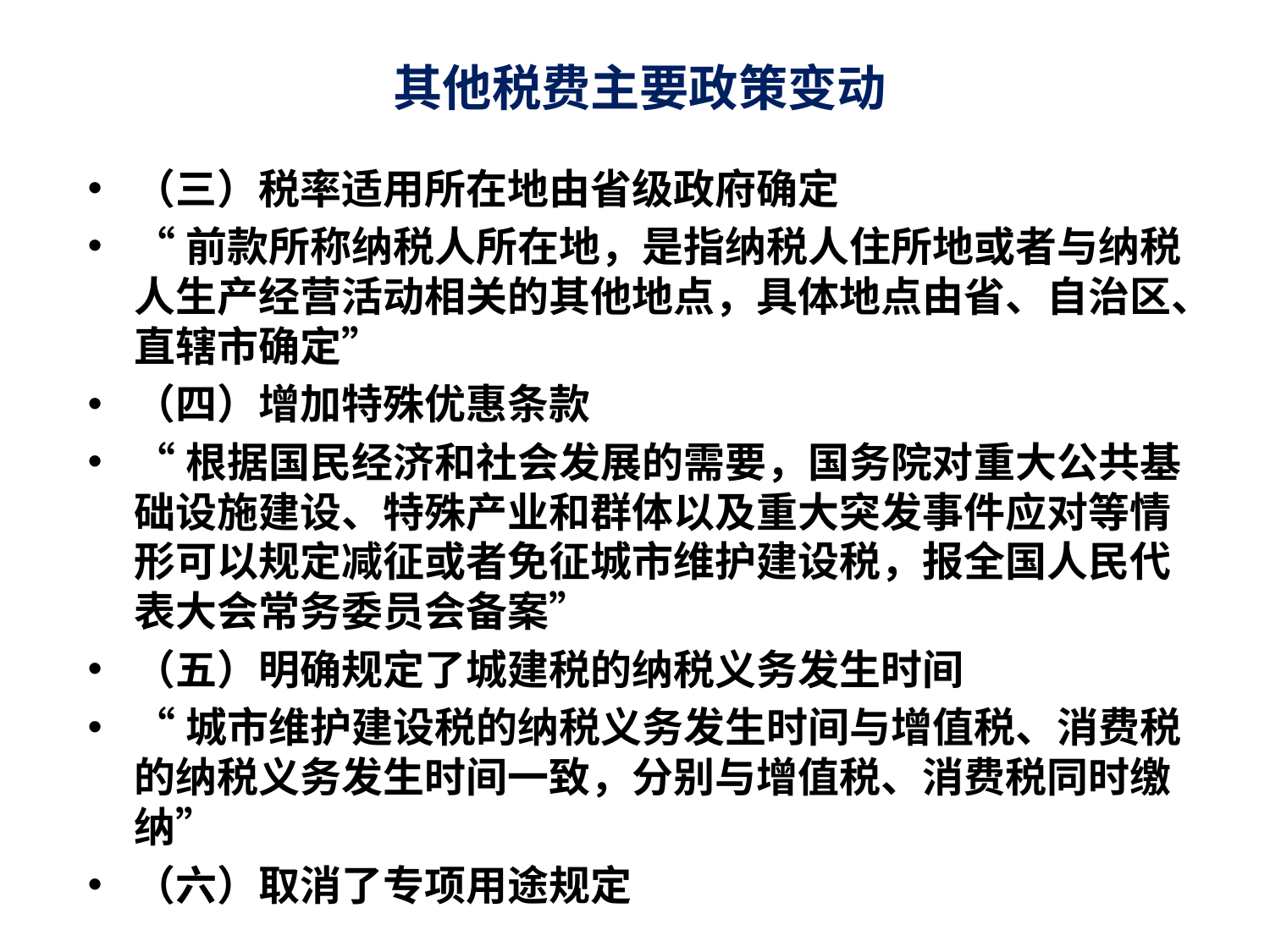

# 其他税费主要政策变动
（三）税率适用所在地由省级政府确定
“前款所称纳税人所在地，是指纳税人住所地或者与纳税人生产经营活动相关的其他地点，具体地点由省、自治区、直辖市确定”
（四）增加特殊优惠条款
“根据国民经济和社会发展的需要，国务院对重大公共基础设施建设、特殊产业和群体以及重大突发事件应对等情形可以规定减征或者免征城市维护建设税，报全国人民代表大会常务委员会备案”
（五）明确规定了城建税的纳税义务发生时间
“城市维护建设税的纳税义务发生时间与增值税、消费税的纳税义务发生时间一致，分别与增值税、消费税同时缴纳”
（六）取消了专项用途规定